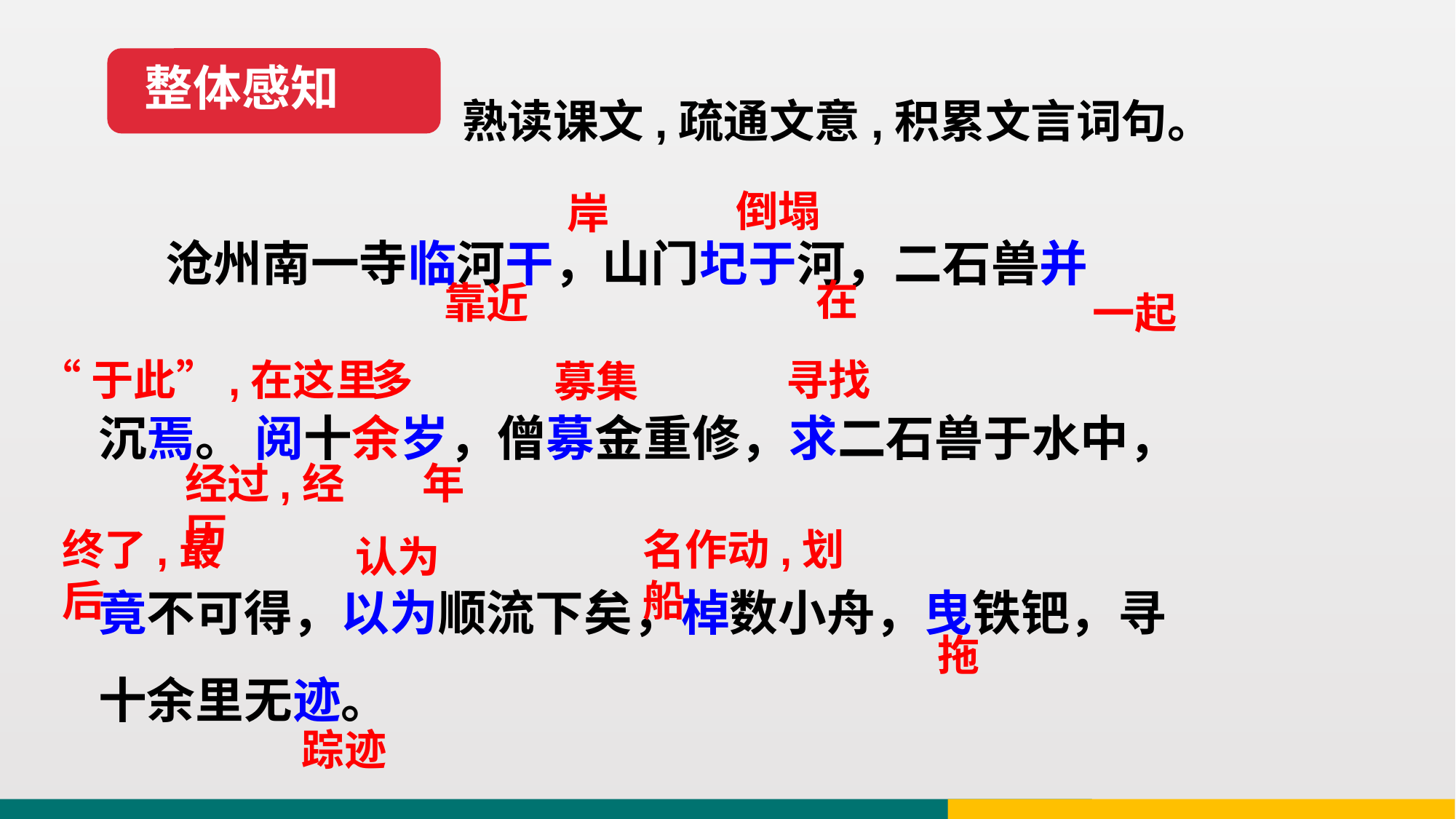

整体感知
熟读课文,疏通文意,积累文言词句。
倒塌
岸
     沧州南一寺临河干，山门圮于河，二石兽并

沉焉。 阅十余岁，僧募金重修，求二石兽于水中，

竟不可得，以为顺流下矣，棹数小舟，曳铁钯，寻
十余里无迹。
在
靠近
一起
多
“于此”,在这里
寻找
募集
年
经过,经历
终了,最后
名作动,划船
认为
拖
踪迹